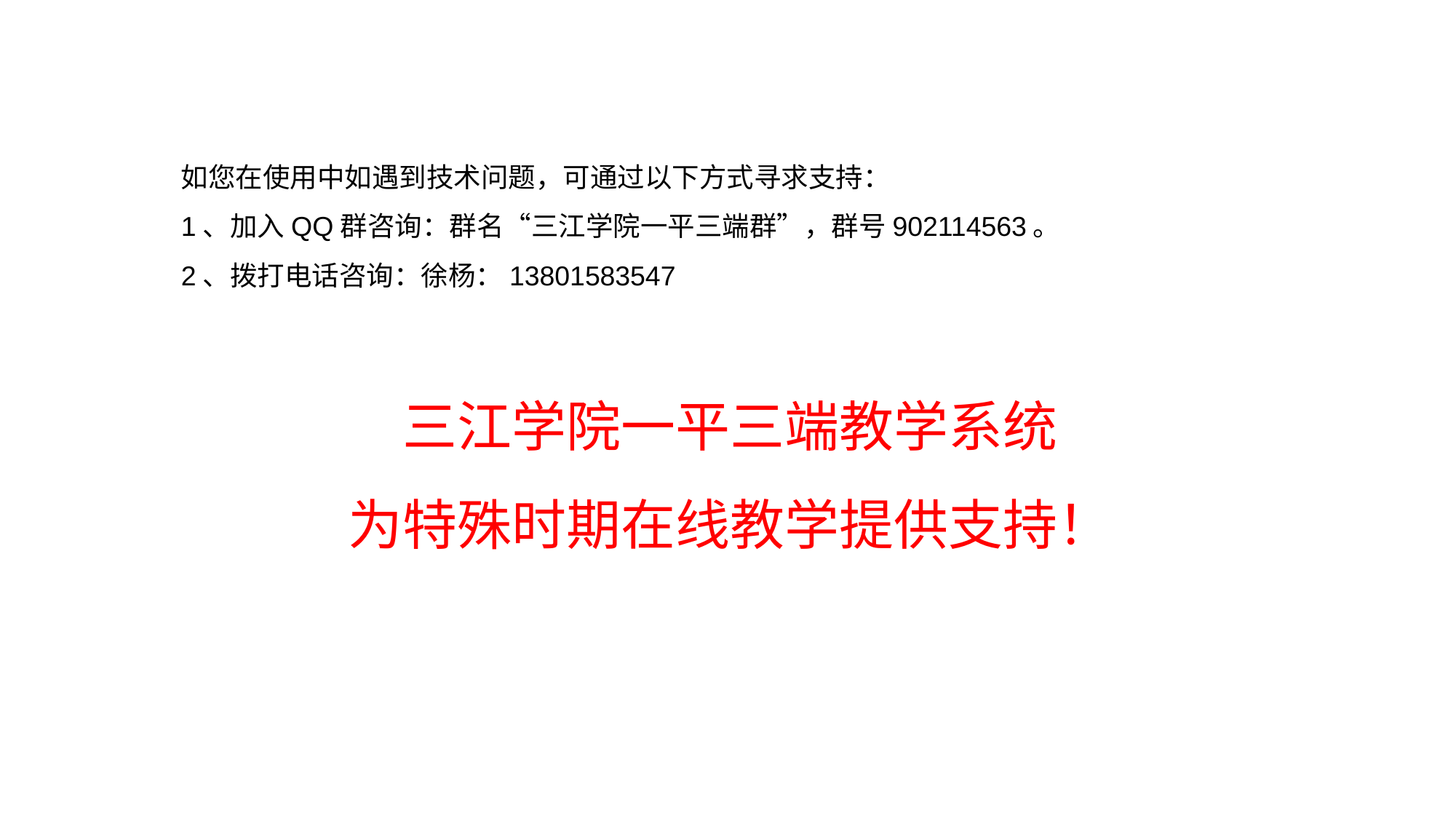

如您在使用中如遇到技术问题，可通过以下方式寻求支持：
1、加入QQ群咨询：群名“三江学院一平三端群”，群号902114563。
2、拨打电话咨询：徐杨：13801583547
三江学院一平三端教学系统
为特殊时期在线教学提供支持！